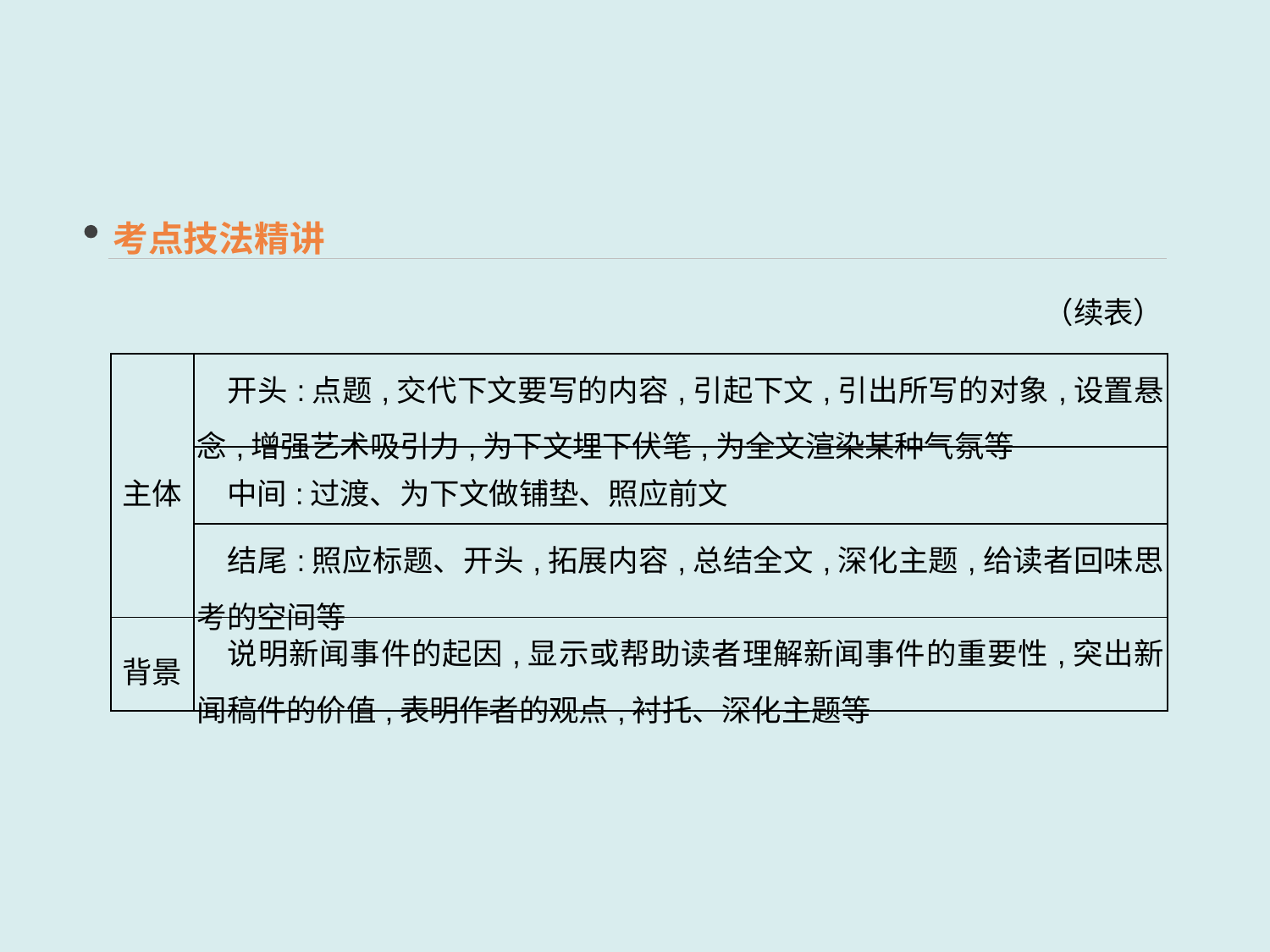

考点技法精讲

（续表）
| 主体 | 开头:点题,交代下文要写的内容,引起下文,引出所写的对象,设置悬念,增强艺术吸引力,为下文埋下伏笔,为全文渲染某种气氛等 |
| --- | --- |
|  | 中间:过渡、为下文做铺垫、照应前文 |
|  | 结尾:照应标题、开头,拓展内容,总结全文,深化主题,给读者回味思考的空间等 |
| 背景 | 说明新闻事件的起因,显示或帮助读者理解新闻事件的重要性,突出新闻稿件的价值,表明作者的观点,衬托、深化主题等 |